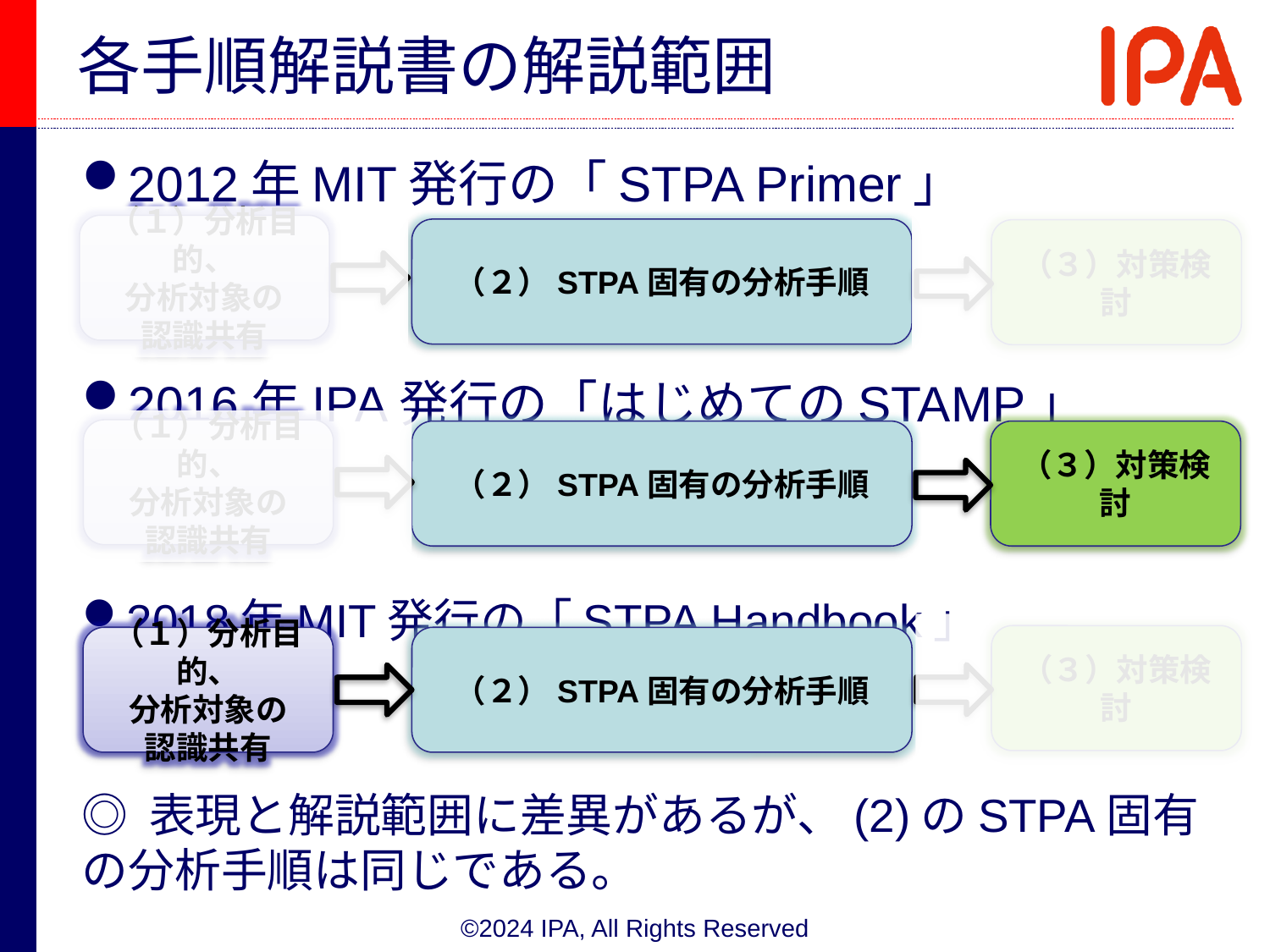

# 各手順解説書の解説範囲
2012年MIT発行の「STPA Primer」

2016年IPA発行の「はじめてのSTAMP」

2018年MIT発行の「STPA Handbook」

◎ 表現と解説範囲に差異があるが、(2)のSTPA固有の分析手順は同じである。

（１）分析目的、
分析対象の
認識共有

（２）STPA固有の分析手順
（３）対策検討

（１）分析目的、
分析対象の
認識共有

（２）STPA固有の分析手順
（３）対策検討

（３）対策検討

（１）分析目的、
分析対象の
認識共有

（２）STPA固有の分析手順
©2024 IPA, All Rights Reserved